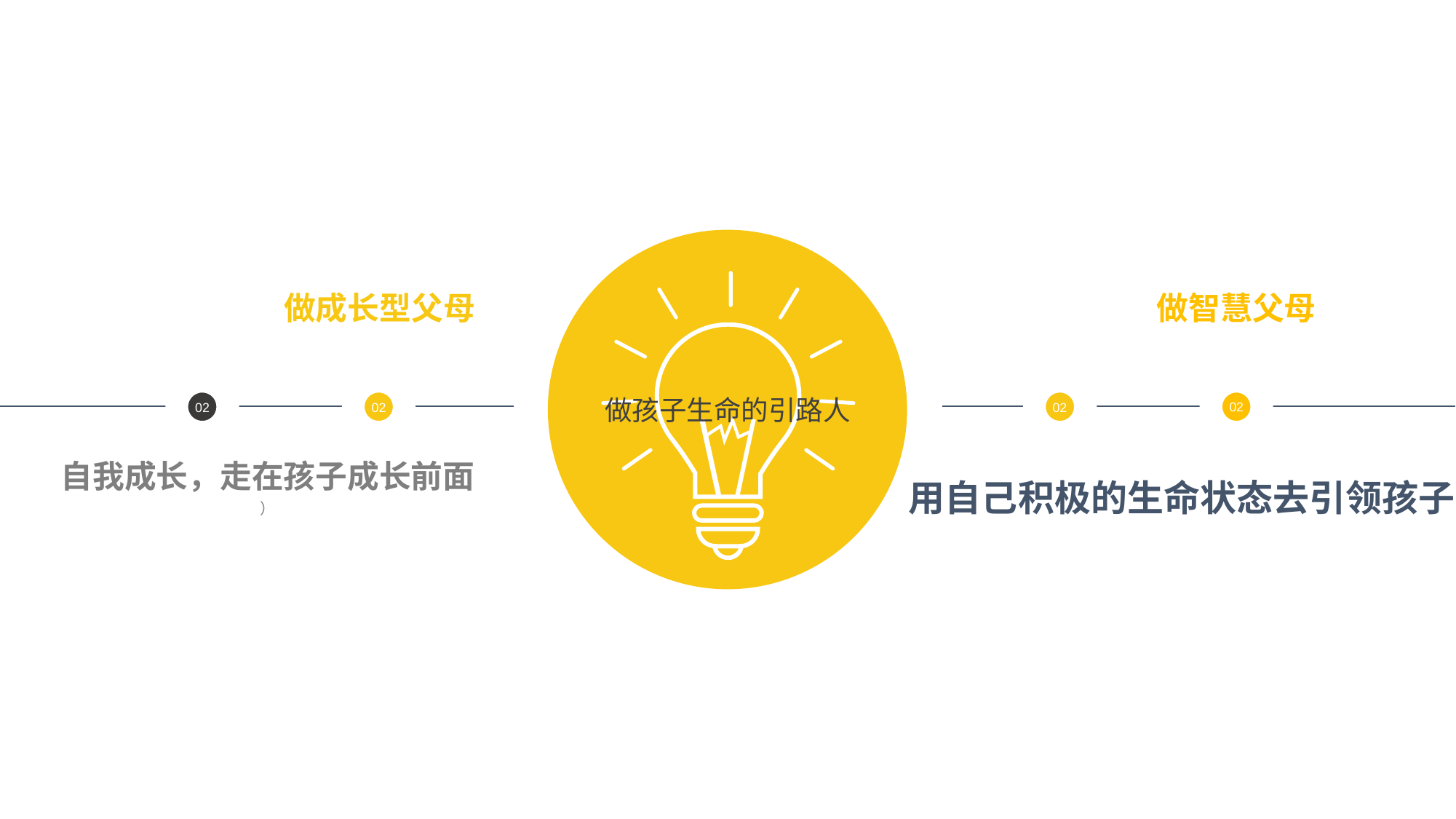

做成长型父母

做智慧父母

02
02
02
02
做孩子生命的引路人
用自己积极的生命状态去引领孩子

自我成长，走在孩子成长前面
）